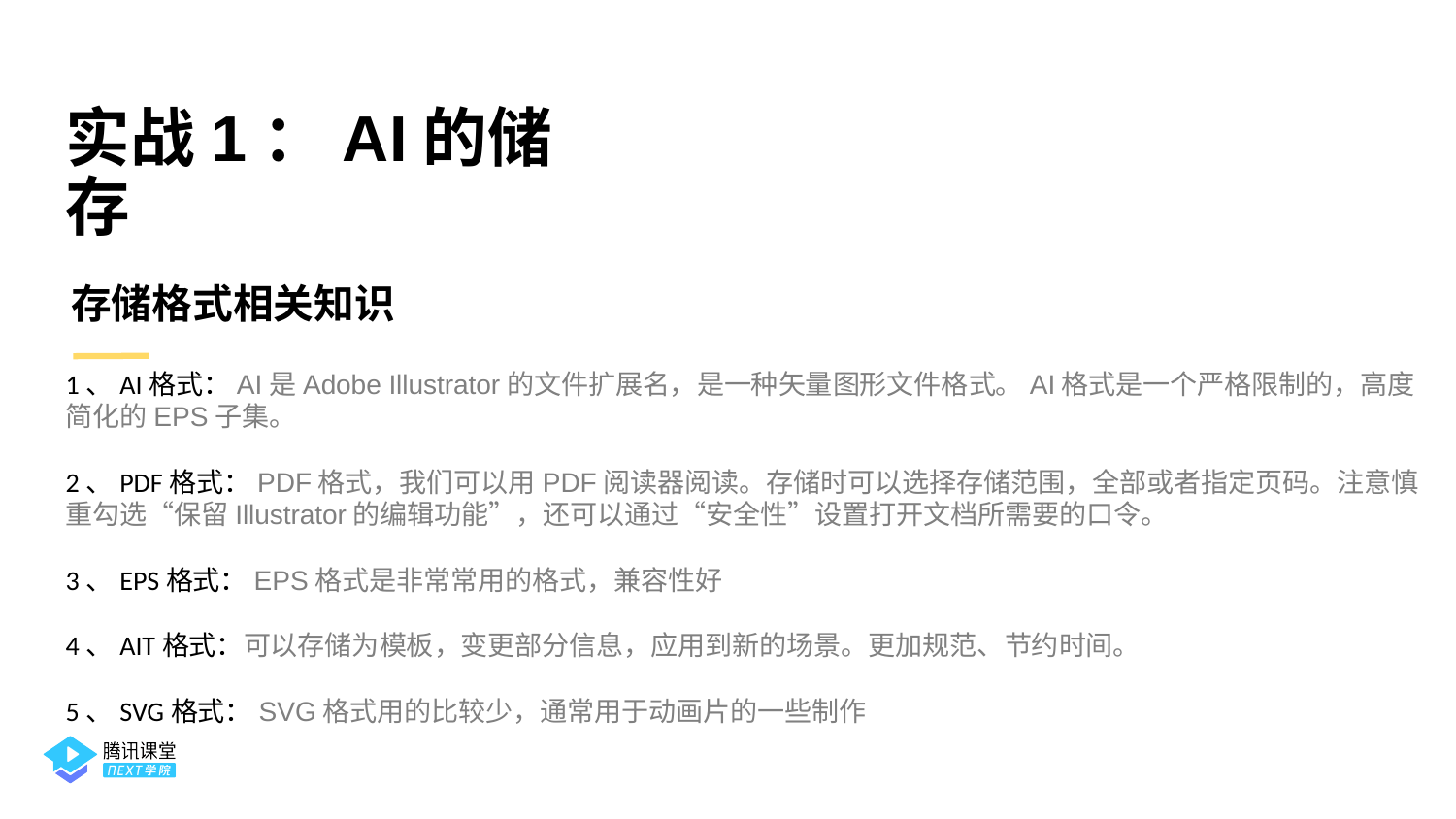

实战1：AI的储存
存储格式相关知识
1、AI格式：AI是Adobe Illustrator的文件扩展名，是一种矢量图形文件格式。AI格式是一个严格限制的，高度简化的EPS子集。

2、PDF格式：PDF格式，我们可以用PDF阅读器阅读。存储时可以选择存储范围，全部或者指定页码。注意慎重勾选“保留Illustrator的编辑功能”，还可以通过“安全性”设置打开文档所需要的口令。

3、EPS格式：EPS格式是非常常用的格式，兼容性好

4、AIT格式：可以存储为模板，变更部分信息，应用到新的场景。更加规范、节约时间。

5、SVG格式：SVG格式用的比较少，通常用于动画片的一些制作